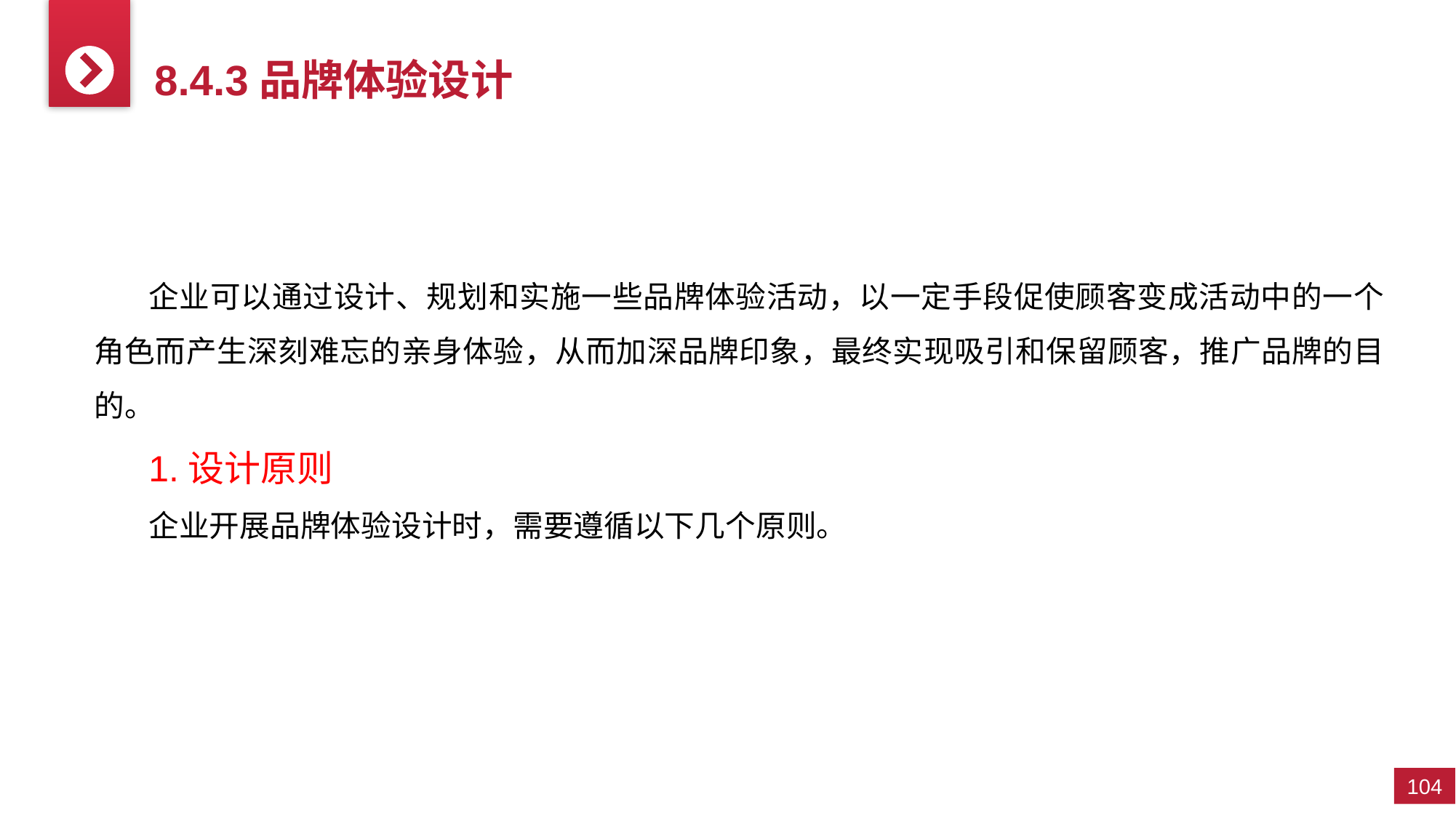

8.4.3品牌体验设计
企业可以通过设计、规划和实施一些品牌体验活动，以一定手段促使顾客变成活动中的一个角色而产生深刻难忘的亲身体验，从而加深品牌印象，最终实现吸引和保留顾客，推广品牌的目的。
1.设计原则
企业开展品牌体验设计时，需要遵循以下几个原则。